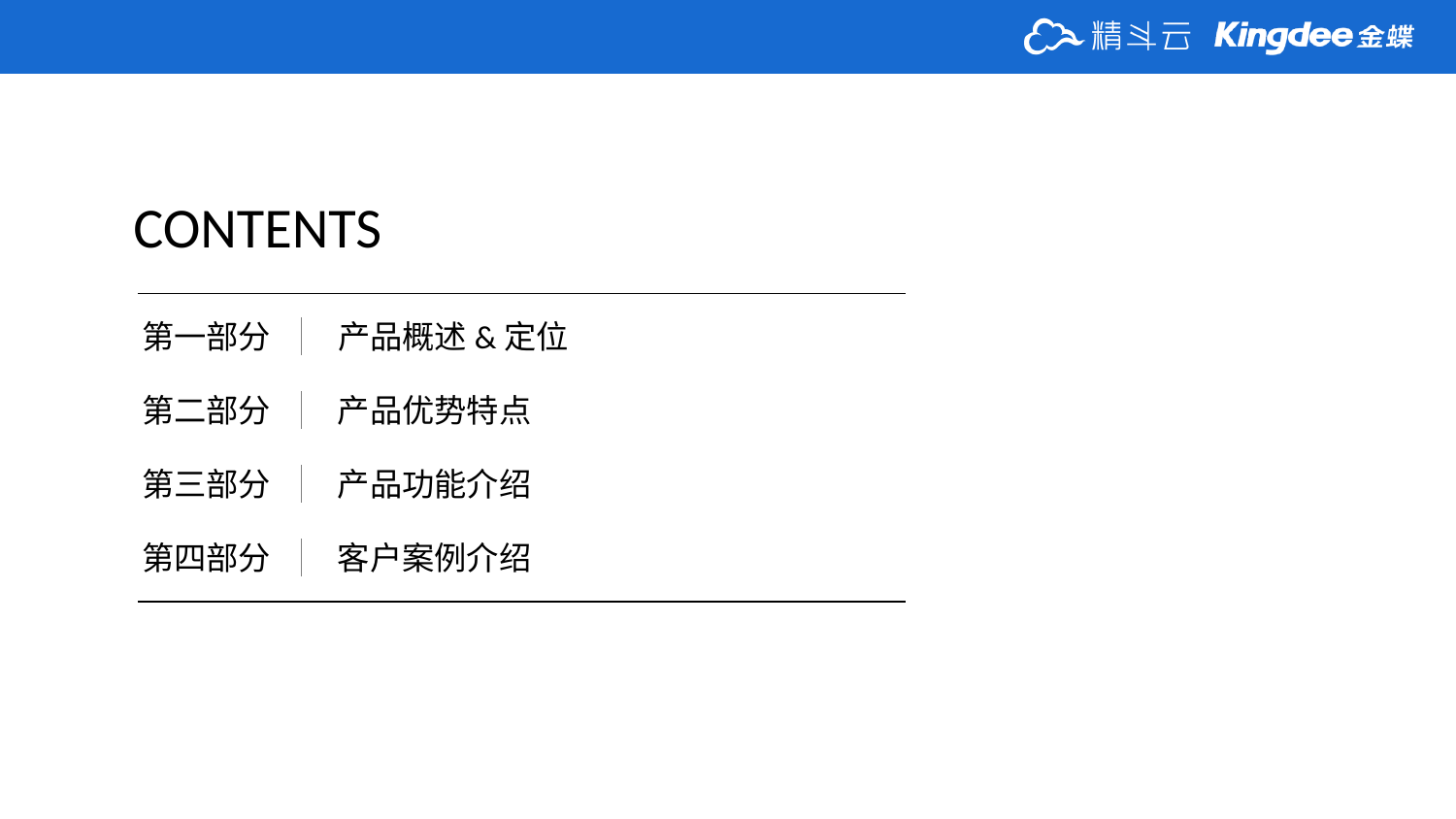

CONTENTS
第一部分
产品概述&定位
第二部分
产品优势特点
第三部分
产品功能介绍
第四部分
客户案例介绍